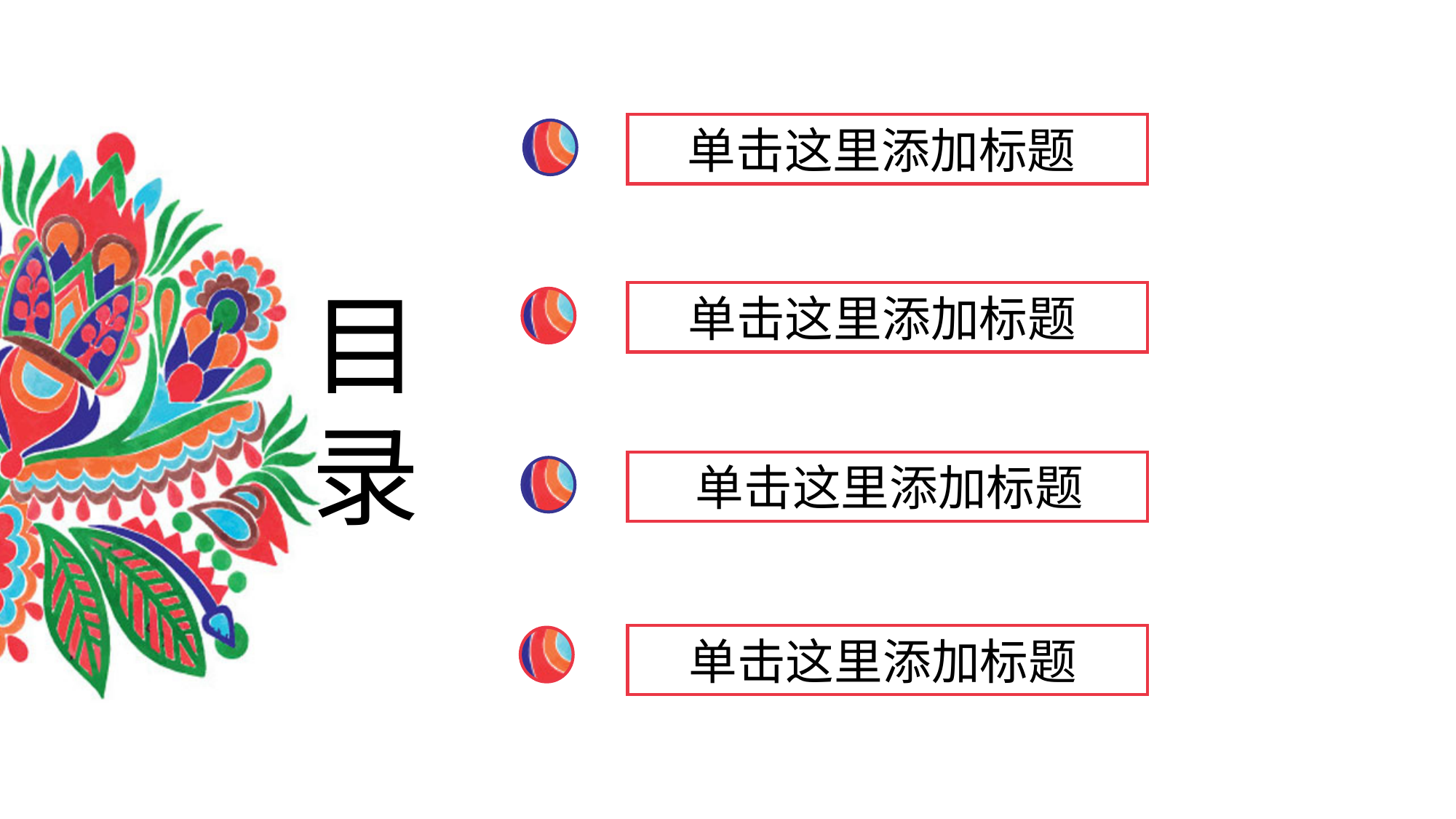

单击这里添加标题

目录

单击这里添加标题

单击这里添加标题

单击这里添加标题